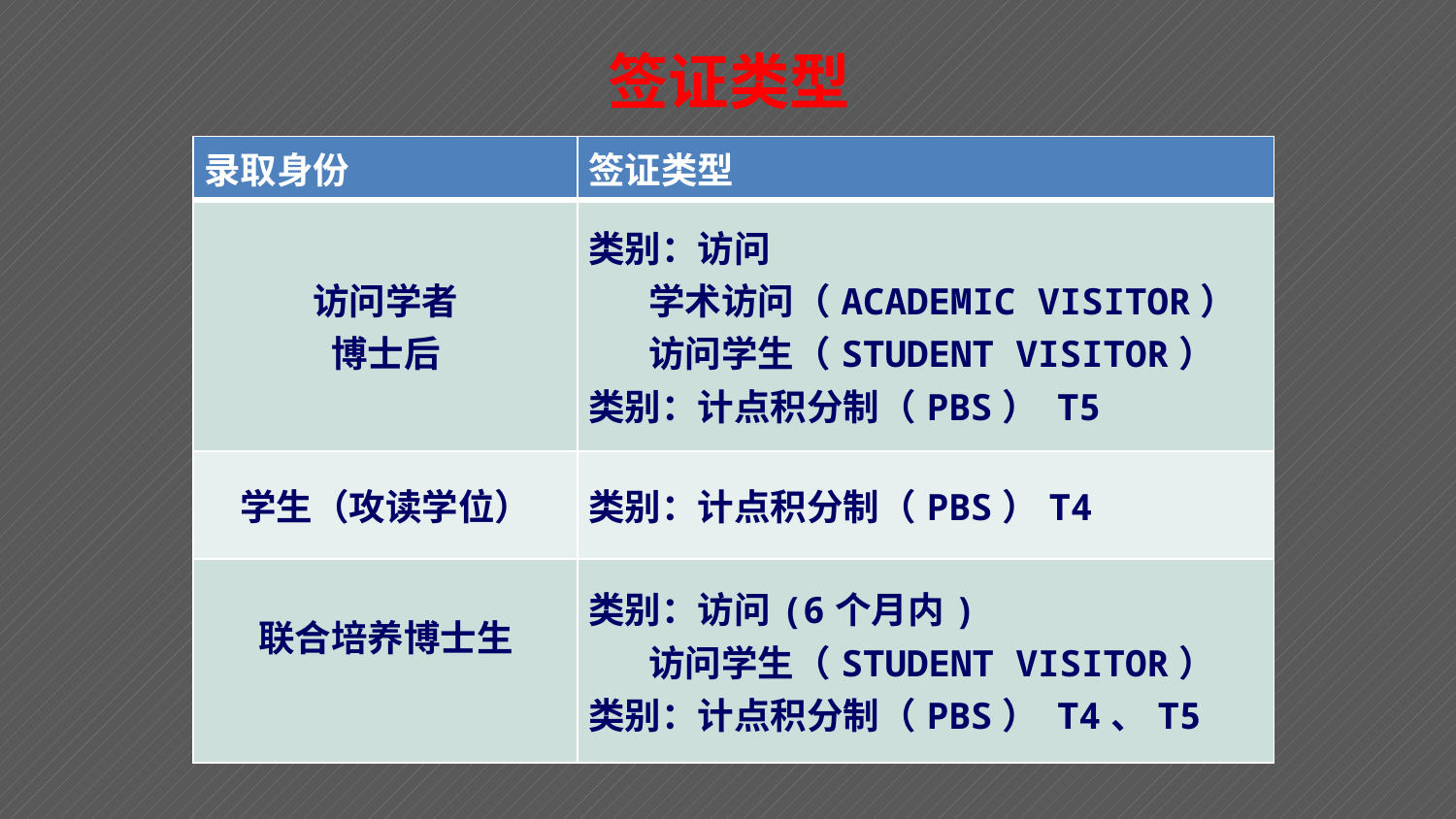

签证类型
| 录取身份 | 签证类型 |
| --- | --- |
| 访问学者 博士后 | 类别：访问 学术访问（ACADEMIC VISITOR） 访问学生（STUDENT VISITOR） 类别：计点积分制（PBS） T5 |
| 学生（攻读学位） | 类别：计点积分制（PBS）T4 |
| 联合培养博士生 | 类别：访问(6个月内) 访问学生（STUDENT VISITOR） 类别：计点积分制（PBS） T4、T5 |